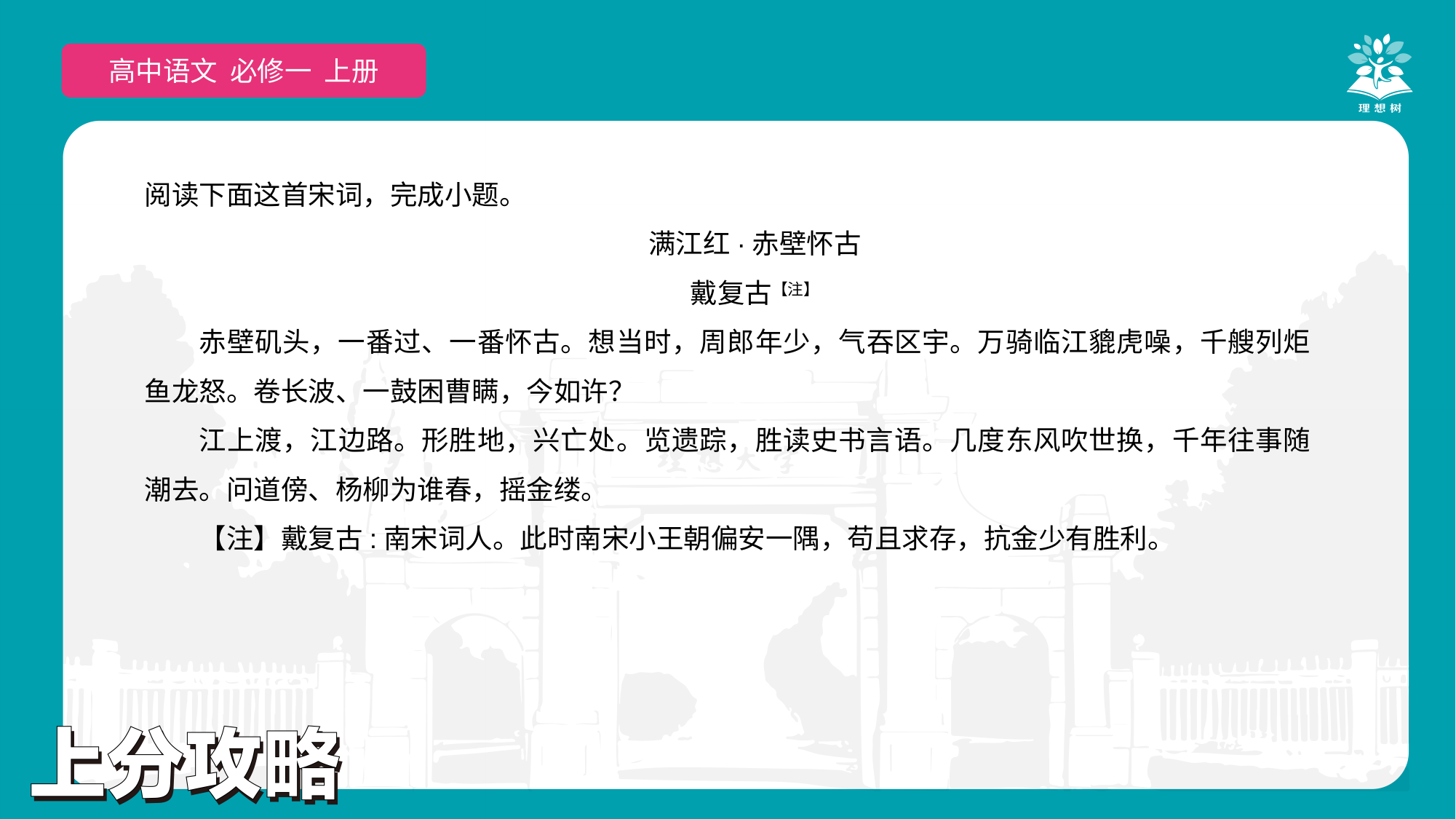

高中语文  选择性必修上
高中语文  必修一  上册
阅读下面这首宋词，完成小题。
满江红·赤壁怀古
戴复古【注】
赤壁矶头，一番过、一番怀古。想当时，周郎年少，气吞区宇。万骑临江貔虎噪，千艘列炬鱼龙怒。卷长波、一鼓困曹瞒，今如许？
江上渡，江边路。形胜地，兴亡处。览遗踪，胜读史书言语。几度东风吹世换，千年往事随潮去。问道傍、杨柳为谁春，摇金缕。
【注】戴复古:南宋词人。此时南宋小王朝偏安一隅，苟且求存，抗金少有胜利。